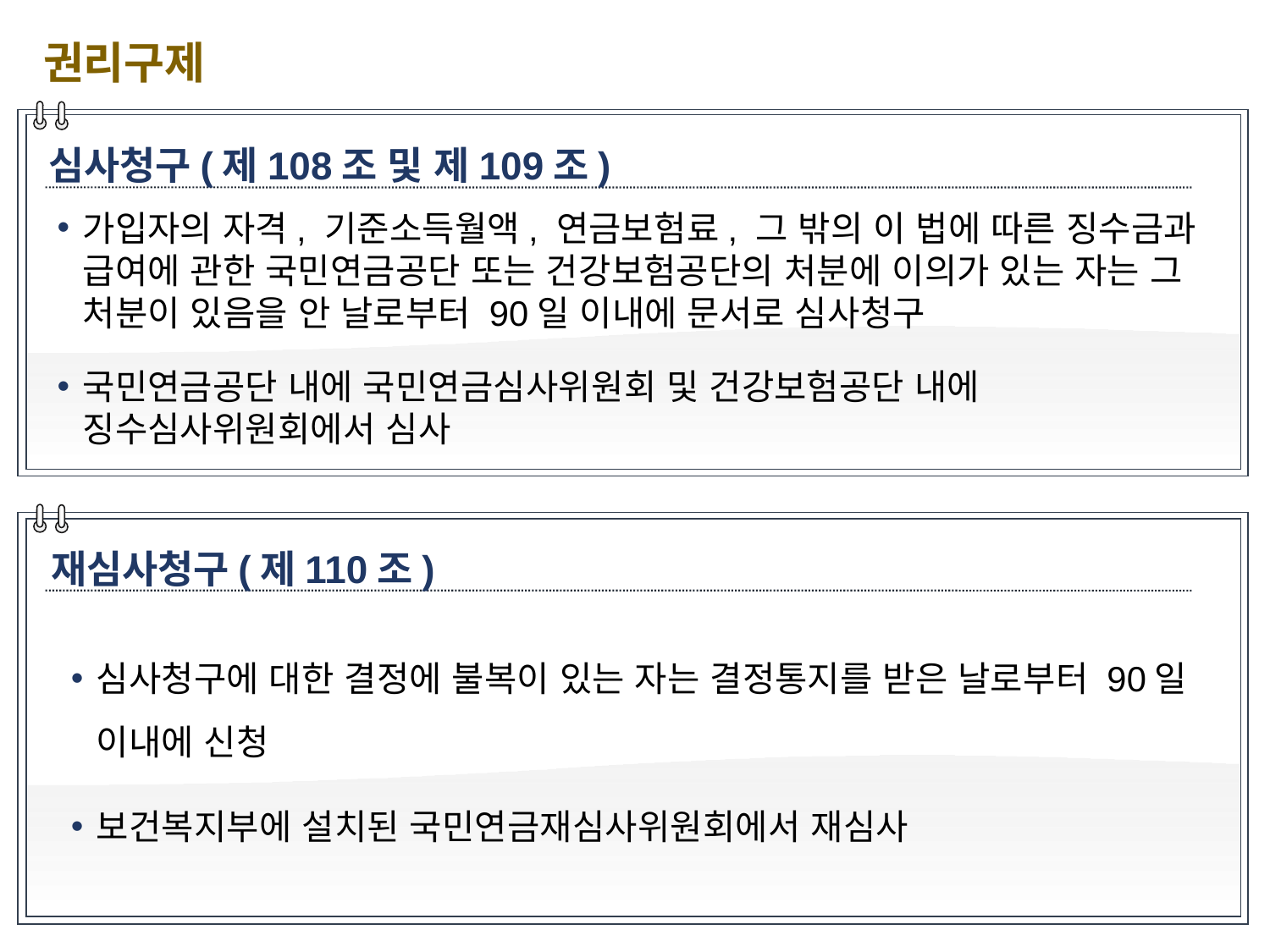

권리구제

심사청구(제108조 및 제109조)

가입자의 자격, 기준소득월액, 연금보험료, 그 밖의 이 법에 따른 징수금과 급여에 관한 국민연금공단 또는 건강보험공단의 처분에 이의가 있는 자는 그 처분이 있음을 안 날로부터 90일 이내에 문서로 심사청구
국민연금공단 내에 국민연금심사위원회 및 건강보험공단 내에 징수심사위원회에서 심사

재심사청구(제110조)

심사청구에 대한 결정에 불복이 있는 자는 결정통지를 받은 날로부터 90일 이내에 신청
보건복지부에 설치된 국민연금재심사위원회에서 재심사